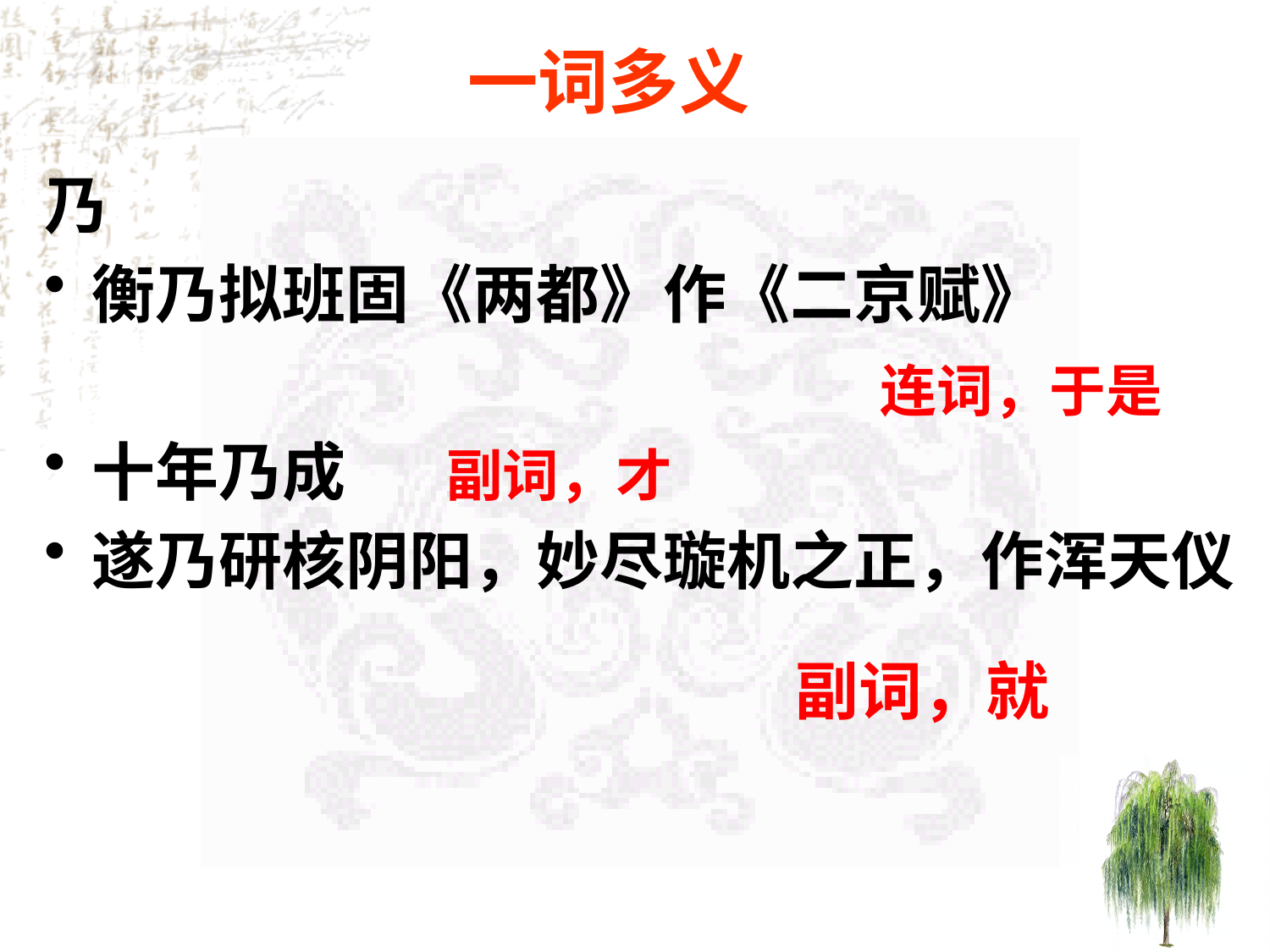

# 一词多义
乃
衡乃拟班固《两都》作《二京赋》

十年乃成
遂乃研核阴阳，妙尽璇机之正，作浑天仪
连词，于是
副词，才
副词，就